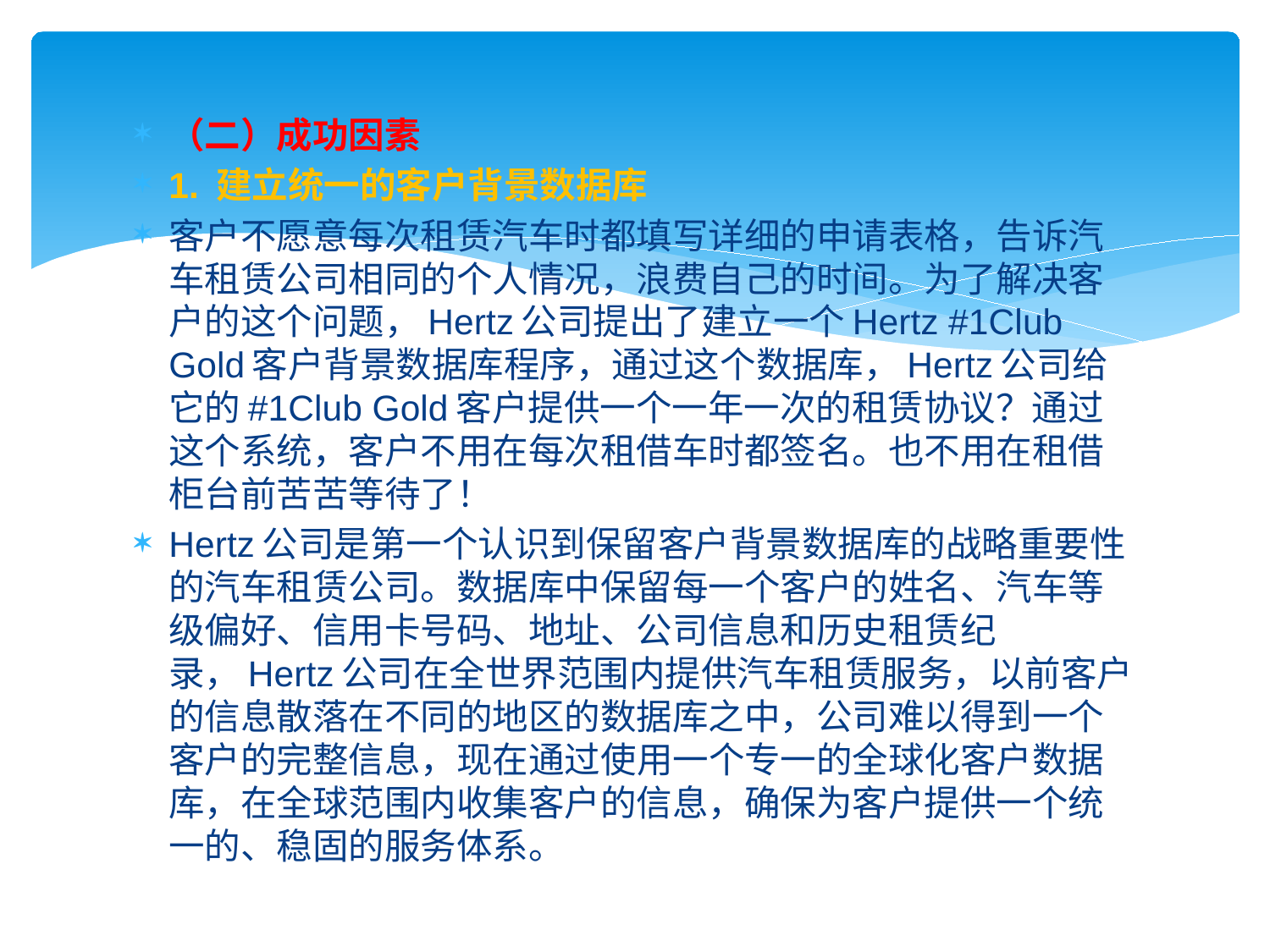

（二）成功因素
1. 建立统一的客户背景数据库
客户不愿意每次租赁汽车时都填写详细的申请表格，告诉汽车租赁公司相同的个人情况，浪费自己的时间。为了解决客户的这个问题，Hertz公司提出了建立一个Hertz #1Club Gold客户背景数据库程序，通过这个数据库，Hertz公司给它的#1Club Gold客户提供一个一年一次的租赁协议？通过这个系统，客户不用在每次租借车时都签名。也不用在租借柜台前苦苦等待了！
Hertz公司是第一个认识到保留客户背景数据库的战略重要性的汽车租赁公司。数据库中保留每一个客户的姓名、汽车等级偏好、信用卡号码、地址、公司信息和历史租赁纪录，Hertz公司在全世界范围内提供汽车租赁服务，以前客户的信息散落在不同的地区的数据库之中，公司难以得到一个客户的完整信息，现在通过使用一个专一的全球化客户数据库，在全球范围内收集客户的信息，确保为客户提供一个统一的、稳固的服务体系。